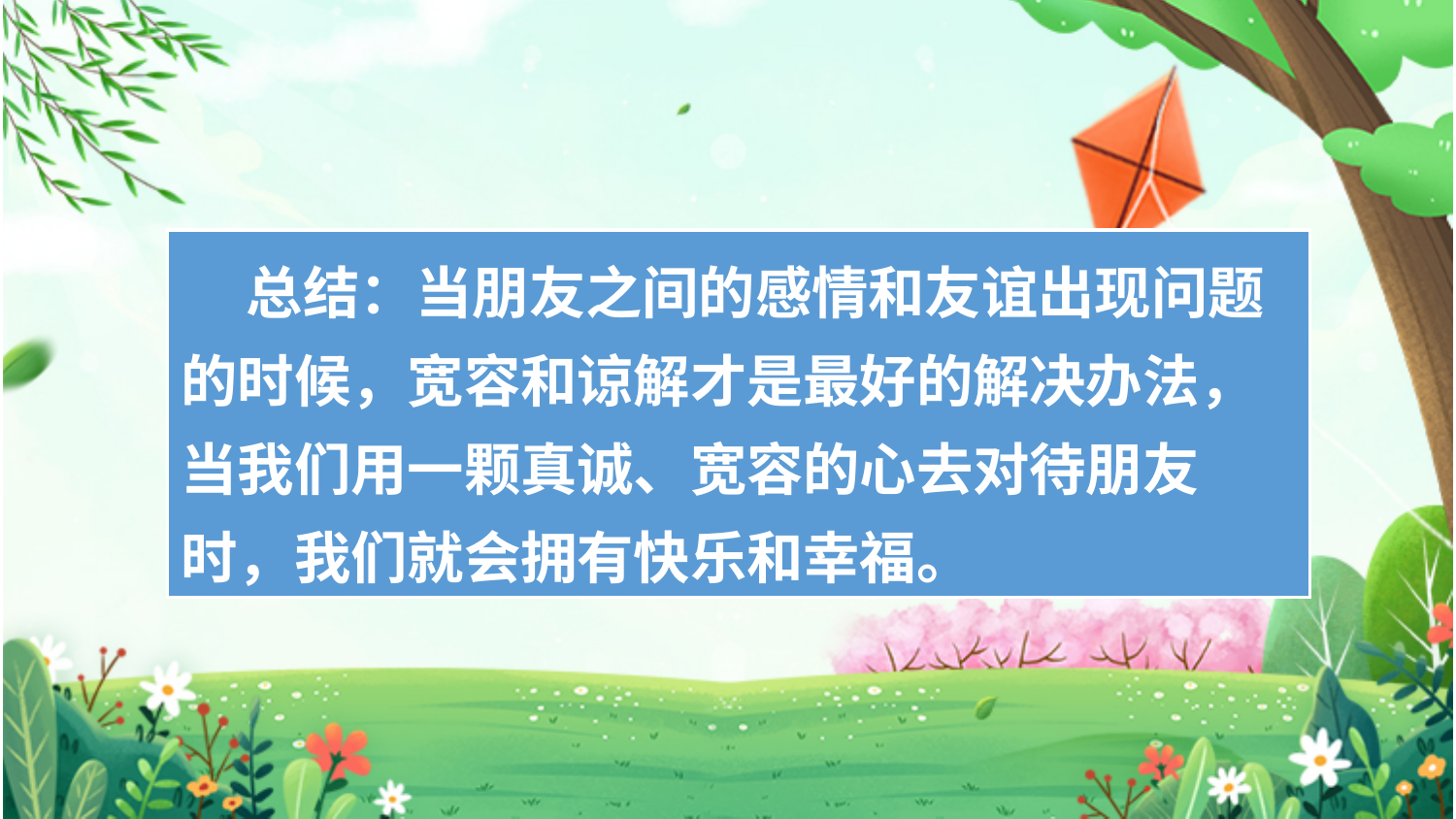

总结：当朋友之间的感情和友谊出现问题的时候，宽容和谅解才是最好的解决办法，当我们用一颗真诚、宽容的心去对待朋友时，我们就会拥有快乐和幸福。